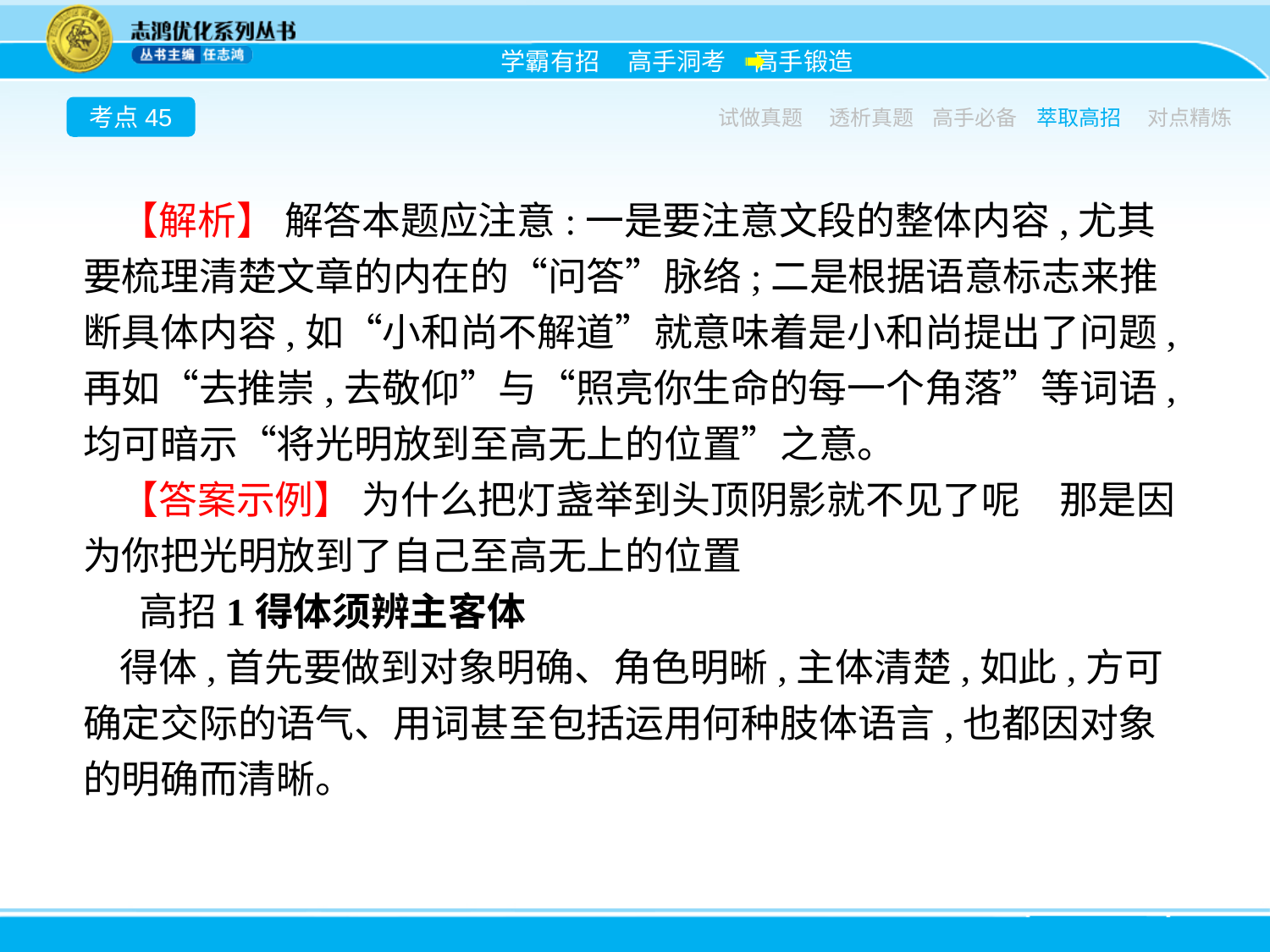

考点45
试做真题
透析真题
高手必备
萃取高招
对点精炼
【解析】 解答本题应注意:一是要注意文段的整体内容,尤其要梳理清楚文章的内在的“问答”脉络;二是根据语意标志来推断具体内容,如“小和尚不解道”就意味着是小和尚提出了问题,再如“去推崇,去敬仰”与“照亮你生命的每一个角落”等词语,均可暗示“将光明放到至高无上的位置”之意。
【答案示例】 为什么把灯盏举到头顶阴影就不见了呢　那是因为你把光明放到了自己至高无上的位置
高招1得体须辨主客体
得体,首先要做到对象明确、角色明晰,主体清楚,如此,方可确定交际的语气、用词甚至包括运用何种肢体语言,也都因对象的明确而清晰。